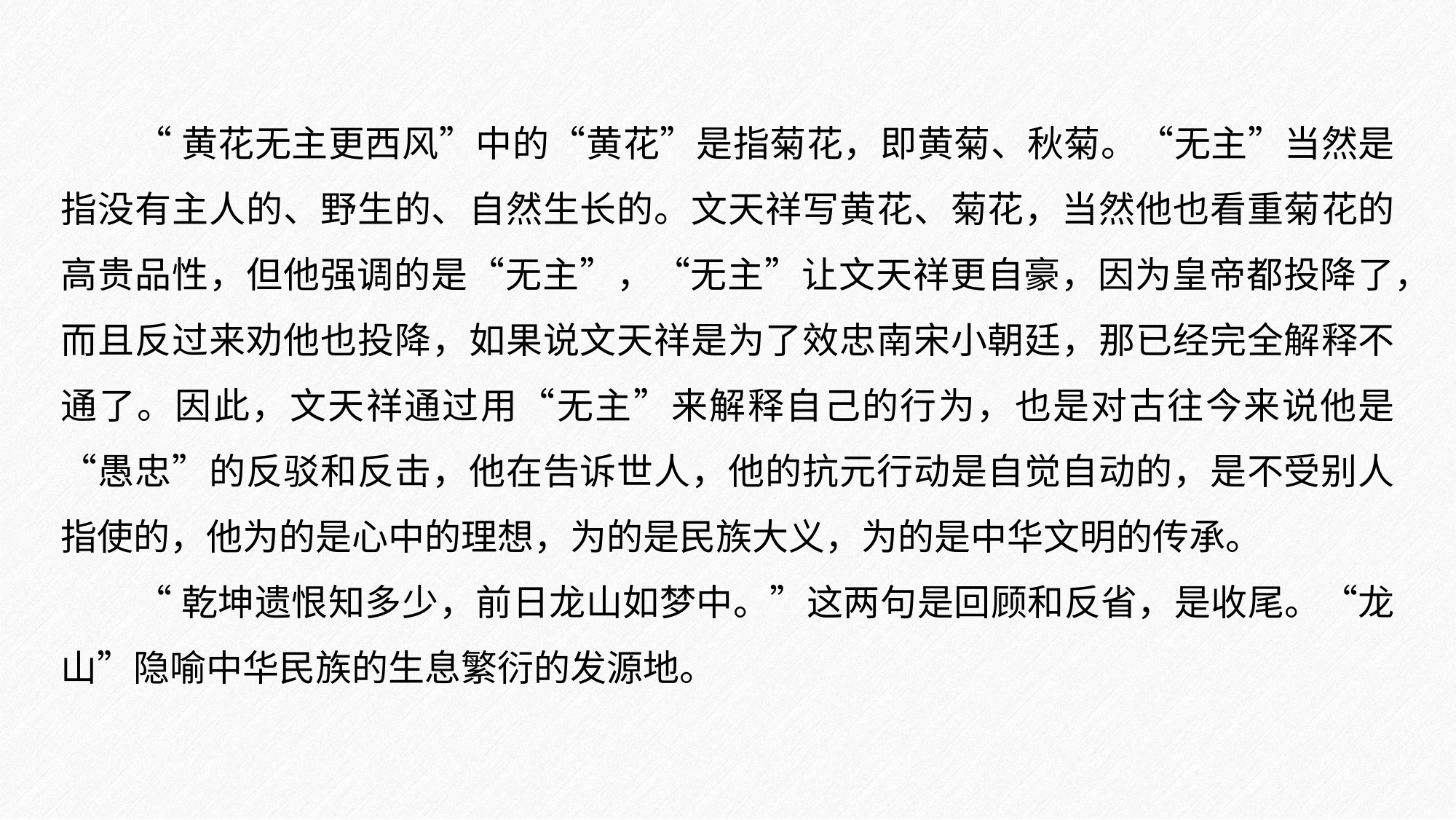

“黄花无主更西风”中的“黄花”是指菊花，即黄菊、秋菊。“无主”当然是指没有主人的、野生的、自然生长的。文天祥写黄花、菊花，当然他也看重菊花的高贵品性，但他强调的是“无主”，“无主”让文天祥更自豪，因为皇帝都投降了，而且反过来劝他也投降，如果说文天祥是为了效忠南宋小朝廷，那已经完全解释不通了。因此，文天祥通过用“无主”来解释自己的行为，也是对古往今来说他是“愚忠”的反驳和反击，他在告诉世人，他的抗元行动是自觉自动的，是不受别人指使的，他为的是心中的理想，为的是民族大义，为的是中华文明的传承。
“乾坤遗恨知多少，前日龙山如梦中。”这两句是回顾和反省，是收尾。“龙山”隐喻中华民族的生息繁衍的发源地。